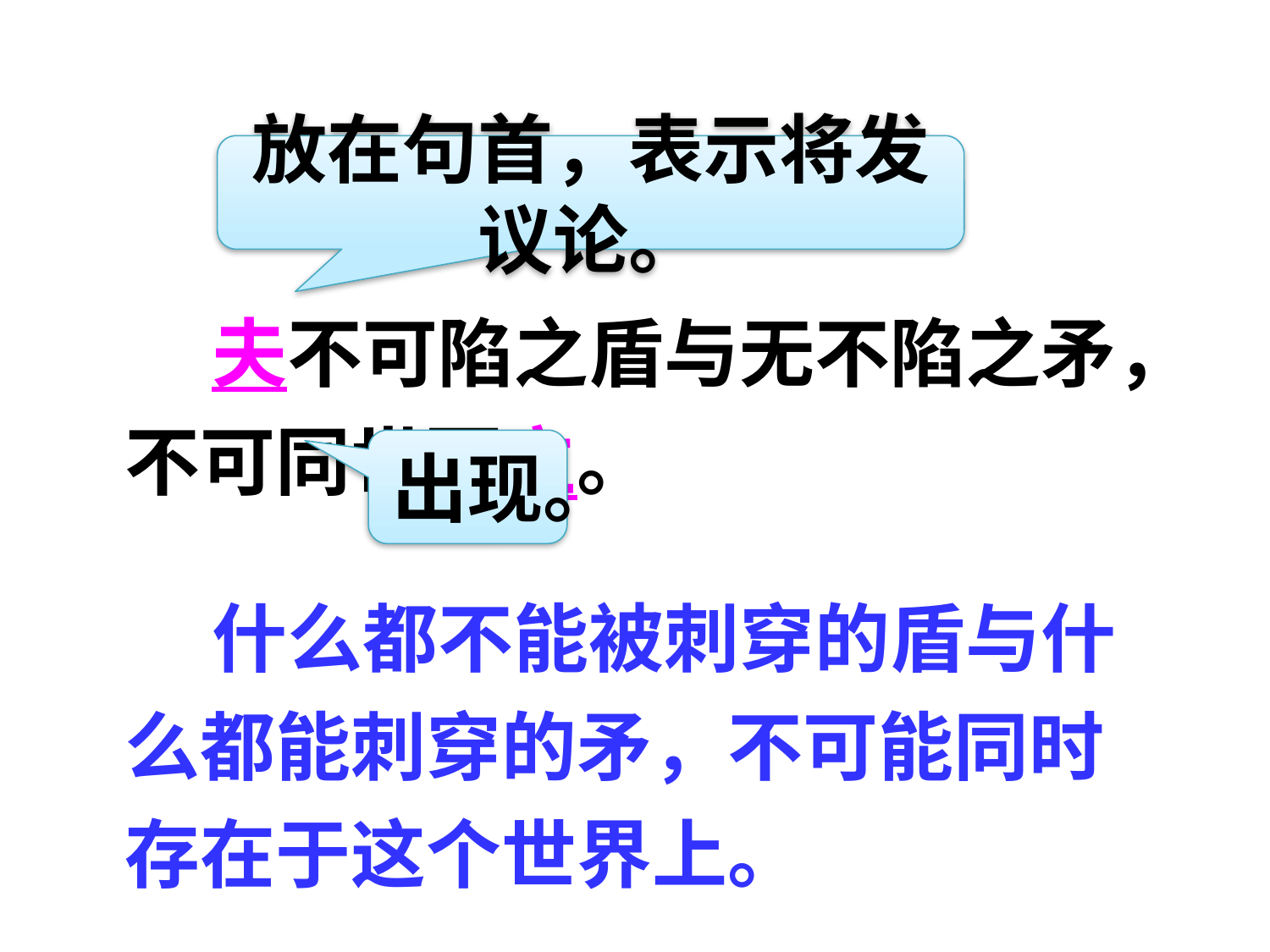

放在句首，表示将发议论。
    夫不可陷之盾与无不陷之矛，不可同世而立。
出现。
    什么都不能被刺穿的盾与什么都能刺穿的矛，不可能同时存在于这个世界上。